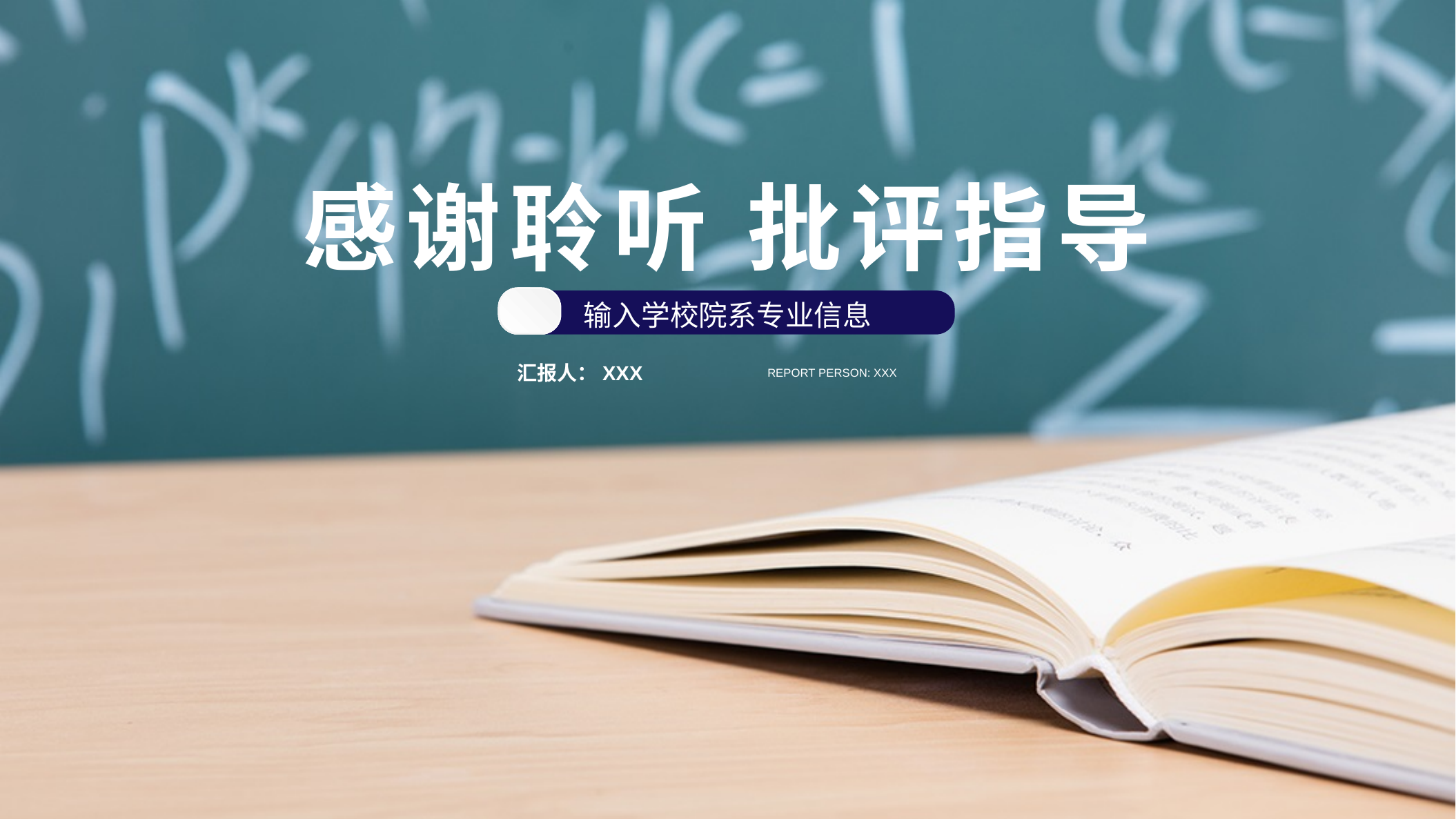

感谢聆听 批评指导

输入学校院系专业信息
汇报人：XXX
Report person: XXX